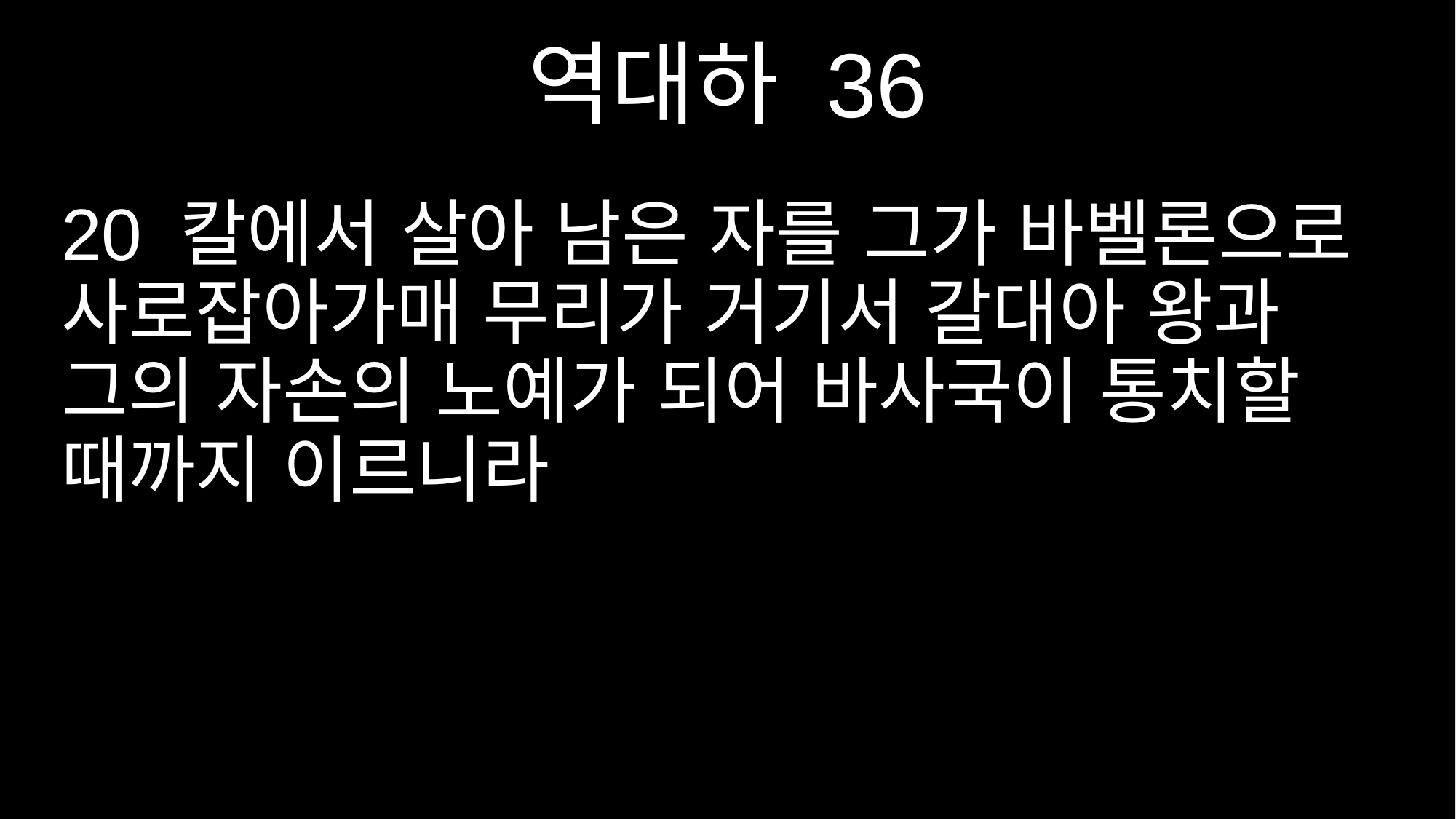

역대하 36
20 칼에서 살아 남은 자를 그가 바벨론으로 사로잡아가매 무리가 거기서 갈대아 왕과 그의 자손의 노예가 되어 바사국이 통치할 때까지 이르니라